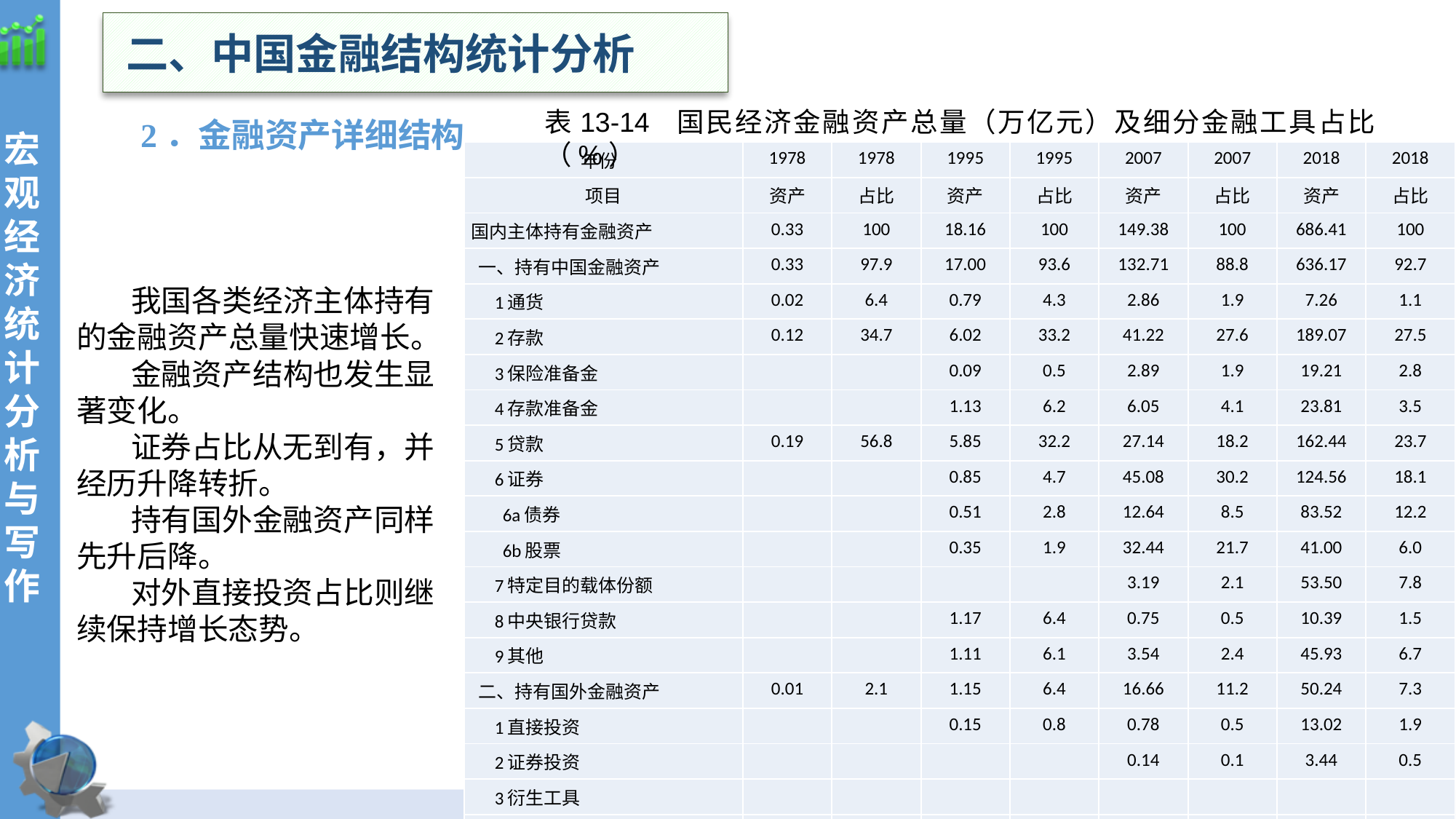

二、中国金融结构统计分析
表13-14  国民经济金融资产总量（万亿元）及细分金融工具占比（%）
2．金融资产详细结构

| 年份 | 1978 | 1978 | 1995 | 1995 | 2007 | 2007 | 2018 | 2018 |
| --- | --- | --- | --- | --- | --- | --- | --- | --- |
| 项目 | 资产 | 占比 | 资产 | 占比 | 资产 | 占比 | 资产 | 占比 |
| 国内主体持有金融资产 | 0.33 | 100 | 18.16 | 100 | 149.38 | 100 | 686.41 | 100 |
| 一、持有中国金融资产 | 0.33 | 97.9 | 17.00 | 93.6 | 132.71 | 88.8 | 636.17 | 92.7 |
| 1通货 | 0.02 | 6.4 | 0.79 | 4.3 | 2.86 | 1.9 | 7.26 | 1.1 |
| 2存款 | 0.12 | 34.7 | 6.02 | 33.2 | 41.22 | 27.6 | 189.07 | 27.5 |
| 3保险准备金 |  |  | 0.09 | 0.5 | 2.89 | 1.9 | 19.21 | 2.8 |
| 4存款准备金 |  |  | 1.13 | 6.2 | 6.05 | 4.1 | 23.81 | 3.5 |
| 5贷款 | 0.19 | 56.8 | 5.85 | 32.2 | 27.14 | 18.2 | 162.44 | 23.7 |
| 6证券 |  |  | 0.85 | 4.7 | 45.08 | 30.2 | 124.56 | 18.1 |
| 6a债券 |  |  | 0.51 | 2.8 | 12.64 | 8.5 | 83.52 | 12.2 |
| 6b股票 |  |  | 0.35 | 1.9 | 32.44 | 21.7 | 41.00 | 6.0 |
| 7特定目的载体份额 |  |  |  |  | 3.19 | 2.1 | 53.50 | 7.8 |
| 8中央银行贷款 |  |  | 1.17 | 6.4 | 0.75 | 0.5 | 10.39 | 1.5 |
| 9其他 |  |  | 1.11 | 6.1 | 3.54 | 2.4 | 45.93 | 6.7 |
| 二、持有国外金融资产 | 0.01 | 2.1 | 1.15 | 6.4 | 16.66 | 11.2 | 50.24 | 7.3 |
| 1直接投资 |  |  | 0.15 | 0.8 | 0.78 | 0.5 | 13.02 | 1.9 |
| 2证券投资 |  |  |  |  | 0.14 | 0.1 | 3.44 | 0.5 |
| 3衍生工具 |  |  |  |  |  |  |  |  |
| 4其他投资 |  |  | 0.34 | 1.9 | 4.54 | 3.0 | 12.04 | 1.8 |
| 5储备资产 | 0.01 | 2.1 | 0.67 | 3.7 | 11.21 | 7.5 | 21.74 | 3.2 |
我国各类经济主体持有的金融资产总量快速增长。
金融资产结构也发生显著变化。
证券占比从无到有，并经历升降转折。
持有国外金融资产同样先升后降。
对外直接投资占比则继续保持增长态势。